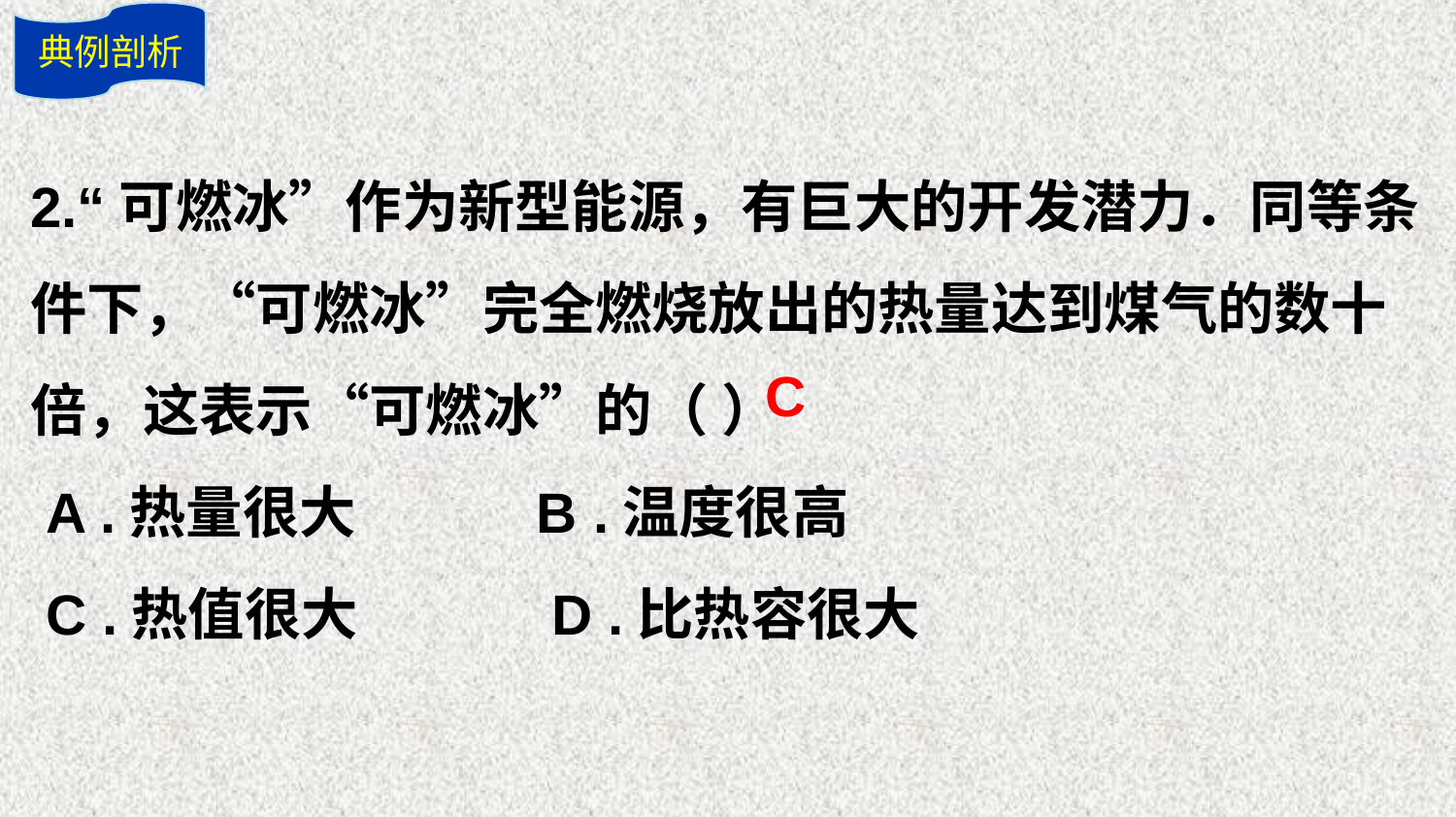

典例剖析
2.“可燃冰”作为新型能源，有巨大的开发潜力．同等条件下，“可燃冰”完全燃烧放出的热量达到煤气的数十倍，这表示“可燃冰”的（ ）
 A .热量很大             B .温度很高
 C .热值很大              D .比热容很大
C